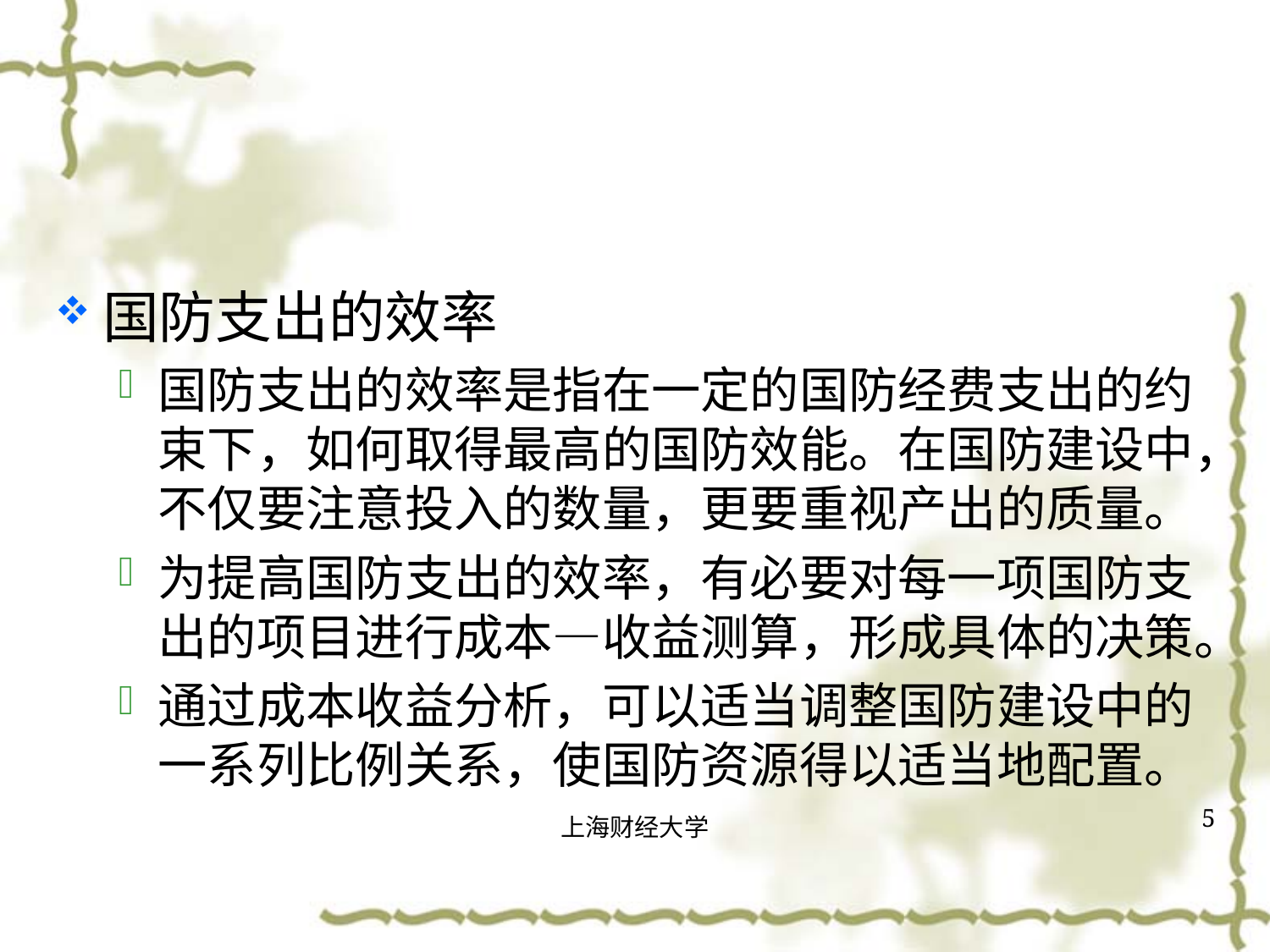

#
国防支出的效率
国防支出的效率是指在一定的国防经费支出的约束下，如何取得最高的国防效能。在国防建设中，不仅要注意投入的数量，更要重视产出的质量。
为提高国防支出的效率，有必要对每一项国防支出的项目进行成本—收益测算，形成具体的决策。
通过成本收益分析，可以适当调整国防建设中的一系列比例关系，使国防资源得以适当地配置。
5
上海财经大学